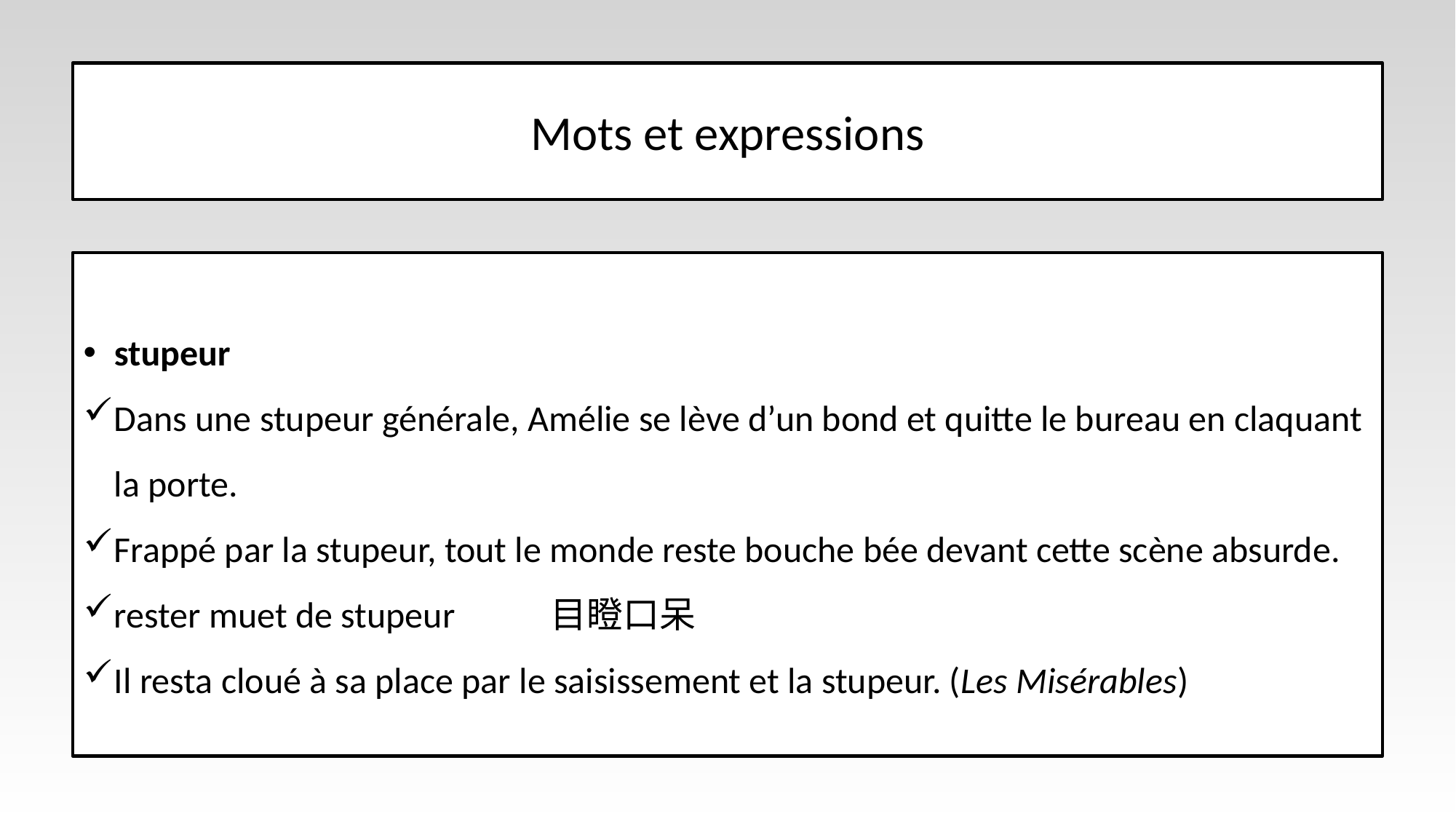

# Mots et expressions
stupeur
Dans une stupeur générale, Amélie se lève d’un bond et quitte le bureau en claquant la porte.
Frappé par la stupeur, tout le monde reste bouche bée devant cette scène absurde.
rester muet de stupeur	目瞪口呆
Il resta cloué à sa place par le saisissement et la stupeur. (Les Misérables)